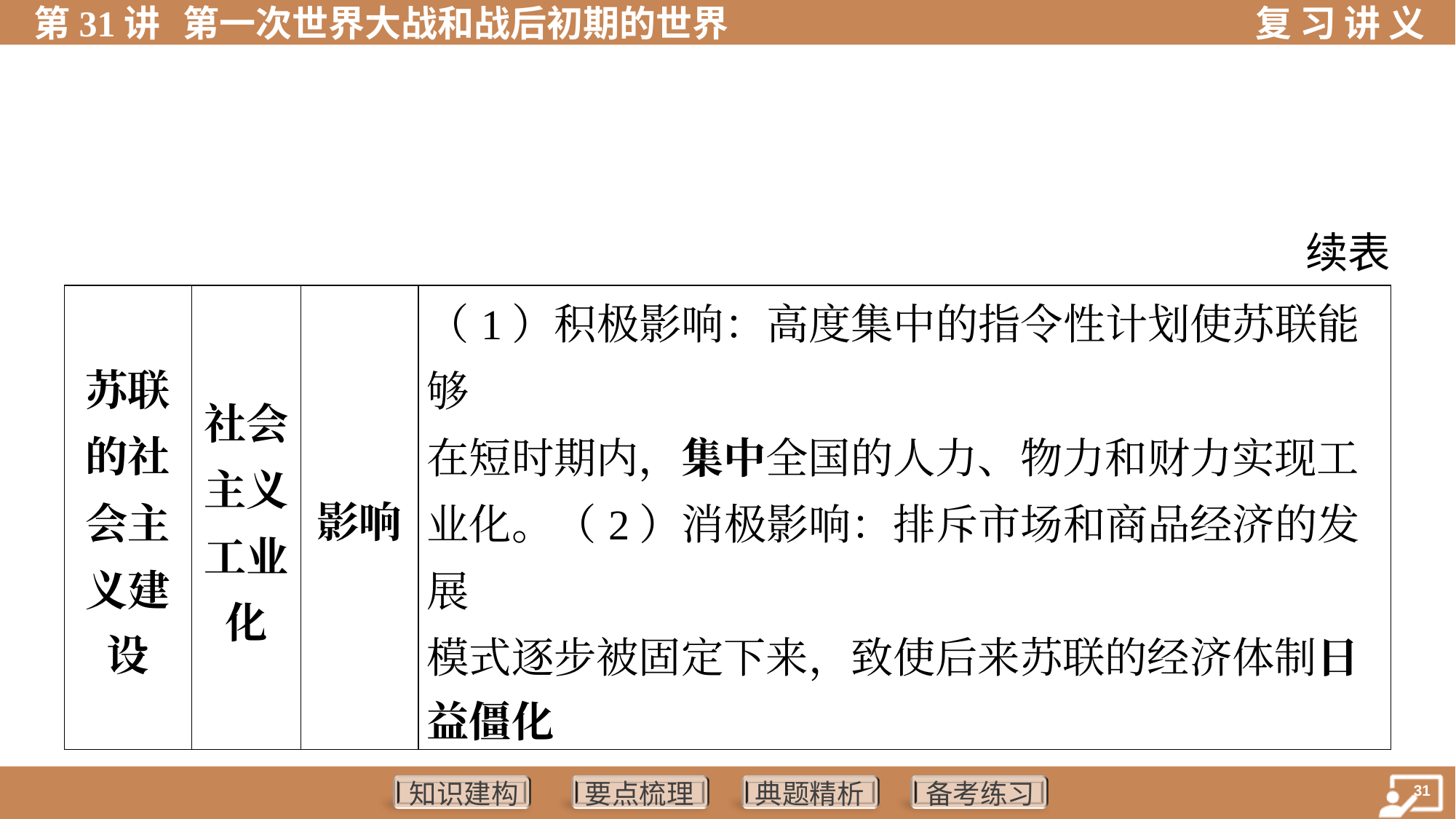

续表
| 苏联 的社 会主 义建 设 | 社会 主义 工业 化 | 影响 | （1）积极影响：高度集中的指令性计划使苏联能够 在短时期内，集中全国的人力、物力和财力实现工 业化。（2）消极影响：排斥市场和商品经济的发展 模式逐步被固定下来，致使后来苏联的经济体制日 益僵化 |  |  |  |  |
| --- | --- | --- | --- | --- | --- | --- | --- |